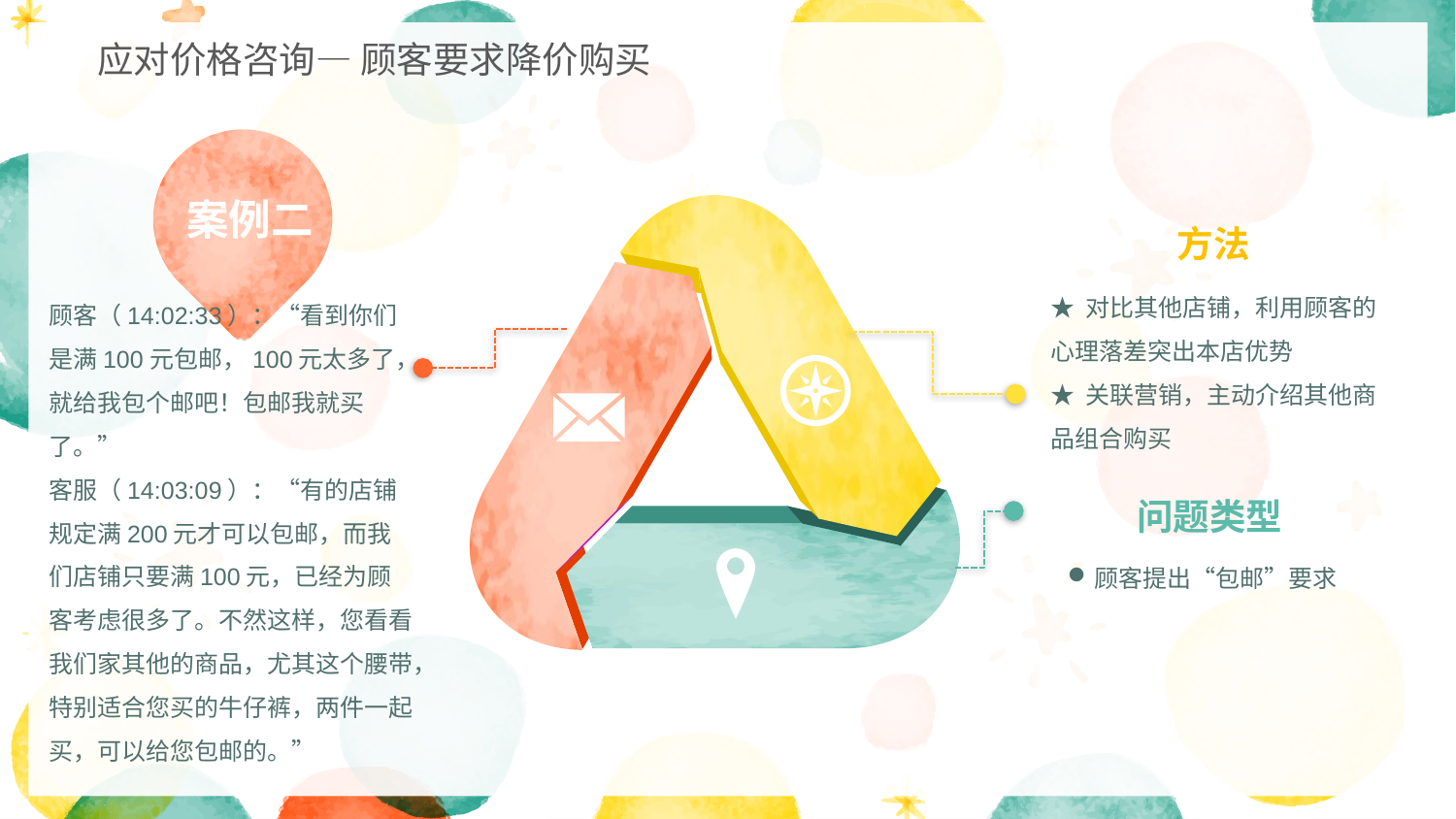

应对价格咨询— 顾客要求降价购买

案例二

方法
★ 对比其他店铺，利用顾客的心理落差突出本店优势
★ 关联营销，主动介绍其他商品组合购买
问题类型
顾客提出“包邮”要求
顾客（14:02:33）：“看到你们是满100元包邮，100元太多了，就给我包个邮吧！包邮我就买了。”
客服（14:03:09）：“有的店铺规定满200元才可以包邮，而我们店铺只要满100元，已经为顾客考虑很多了。不然这样，您看看我们家其他的商品，尤其这个腰带，特别适合您买的牛仔裤，两件一起买，可以给您包邮的。”